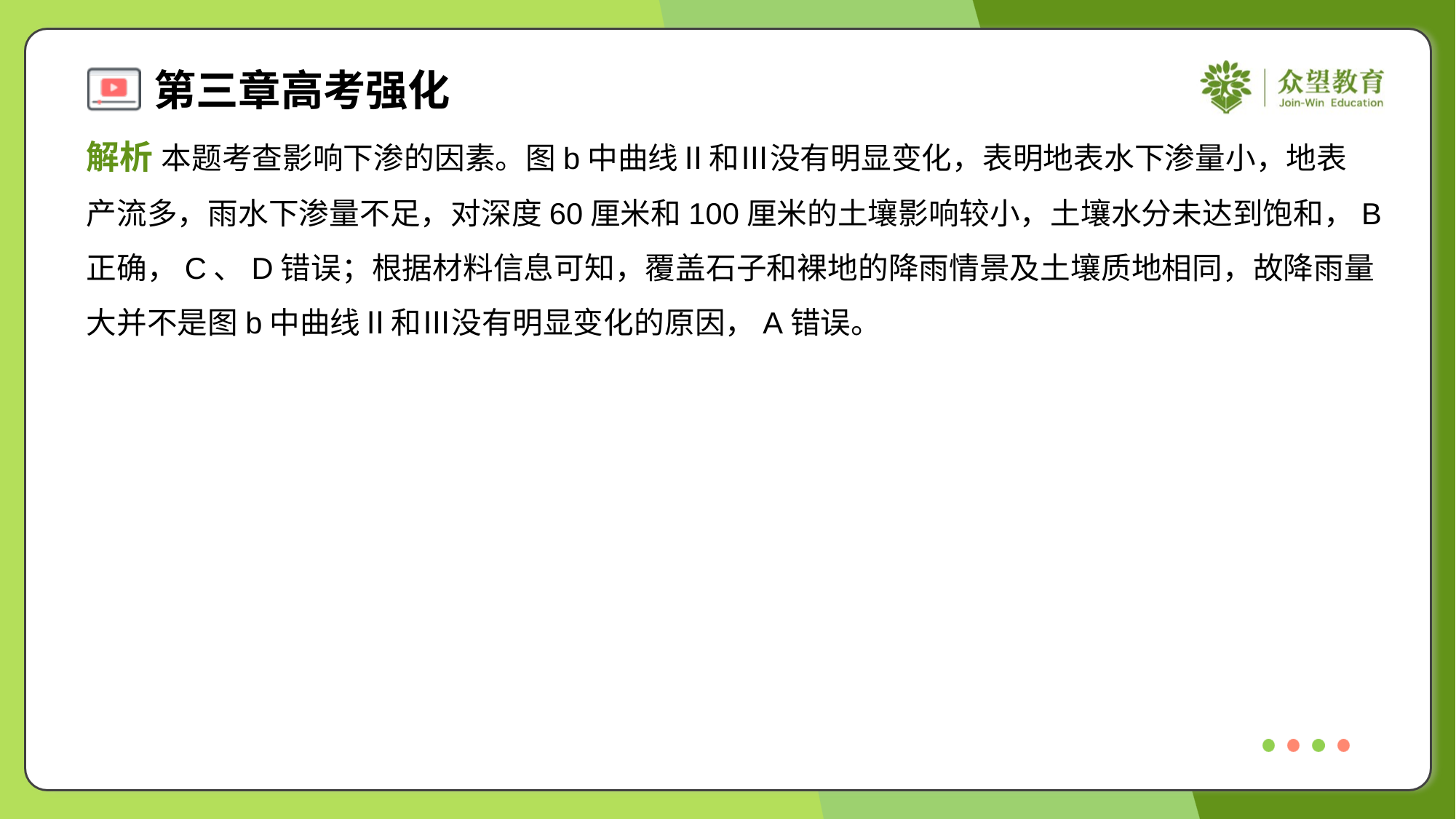

解析 本题考查影响下渗的因素。图b中曲线Ⅱ和Ⅲ没有明显变化，表明地表水下渗量小，地表
产流多，雨水下渗量不足，对深度60厘米和100厘米的土壤影响较小，土壤水分未达到饱和，B
正确，C、D错误；根据材料信息可知，覆盖石子和裸地的降雨情景及土壤质地相同，故降雨量
大并不是图b中曲线Ⅱ和Ⅲ没有明显变化的原因，A错误。